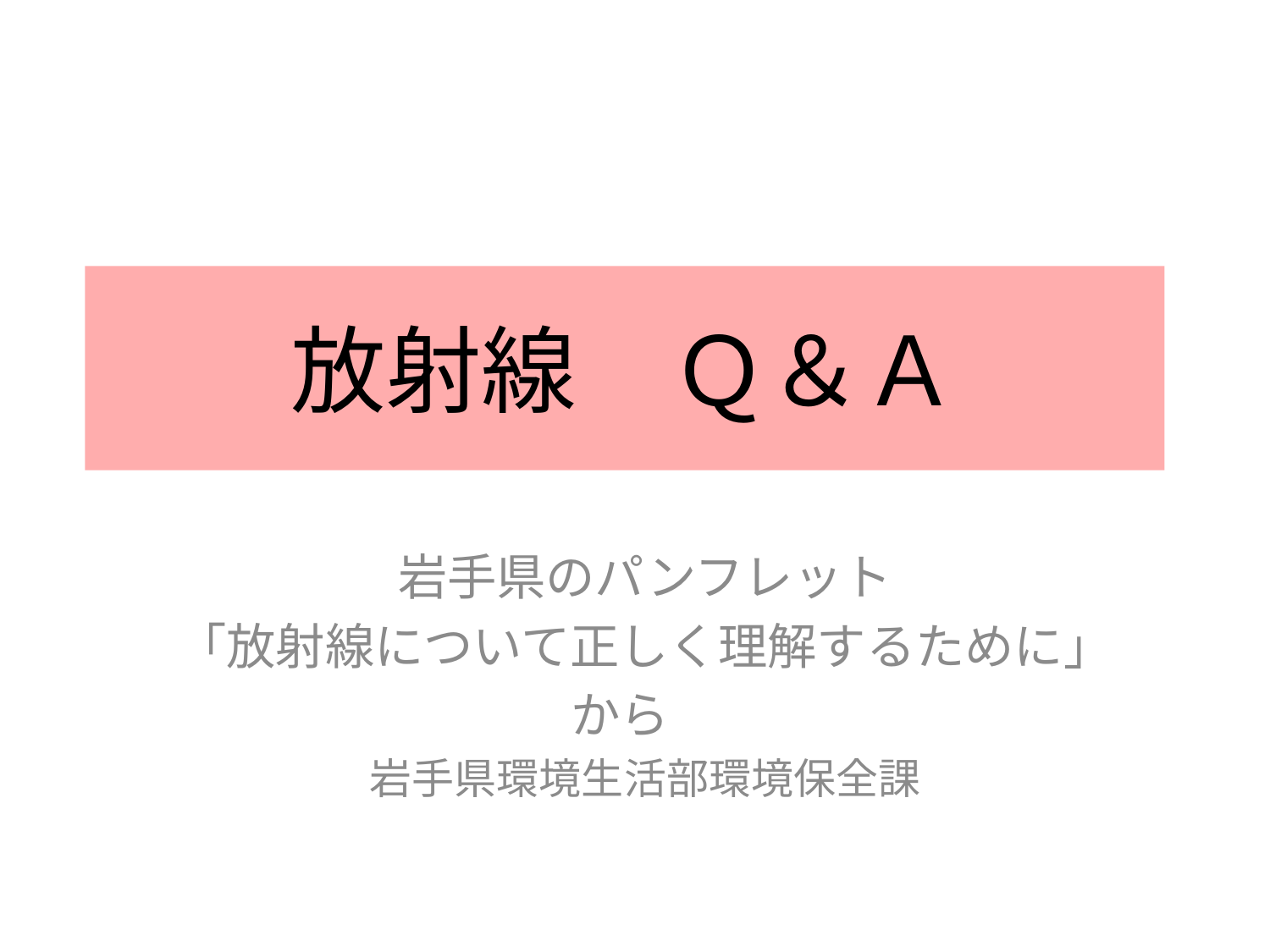

# 放射線　Ｑ＆Ａ
岩手県のパンフレット
「放射線について正しく理解するために」
から
岩手県環境生活部環境保全課